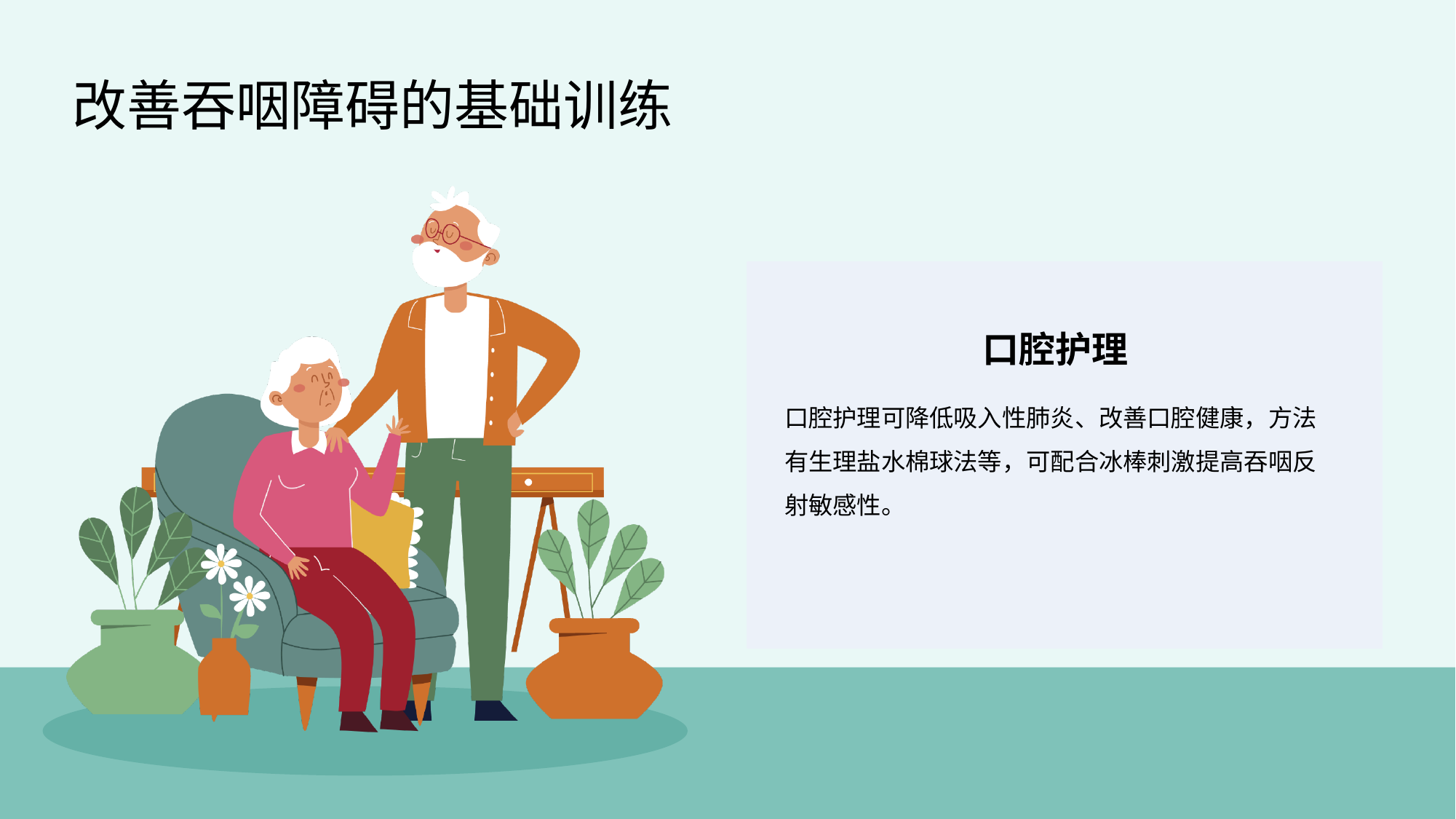

改善吞咽障碍的基础训练

口腔护理
口腔护理可降低吸入性肺炎、改善口腔健康，方法有生理盐水棉球法等，可配合冰棒刺激提高吞咽反射敏感性。